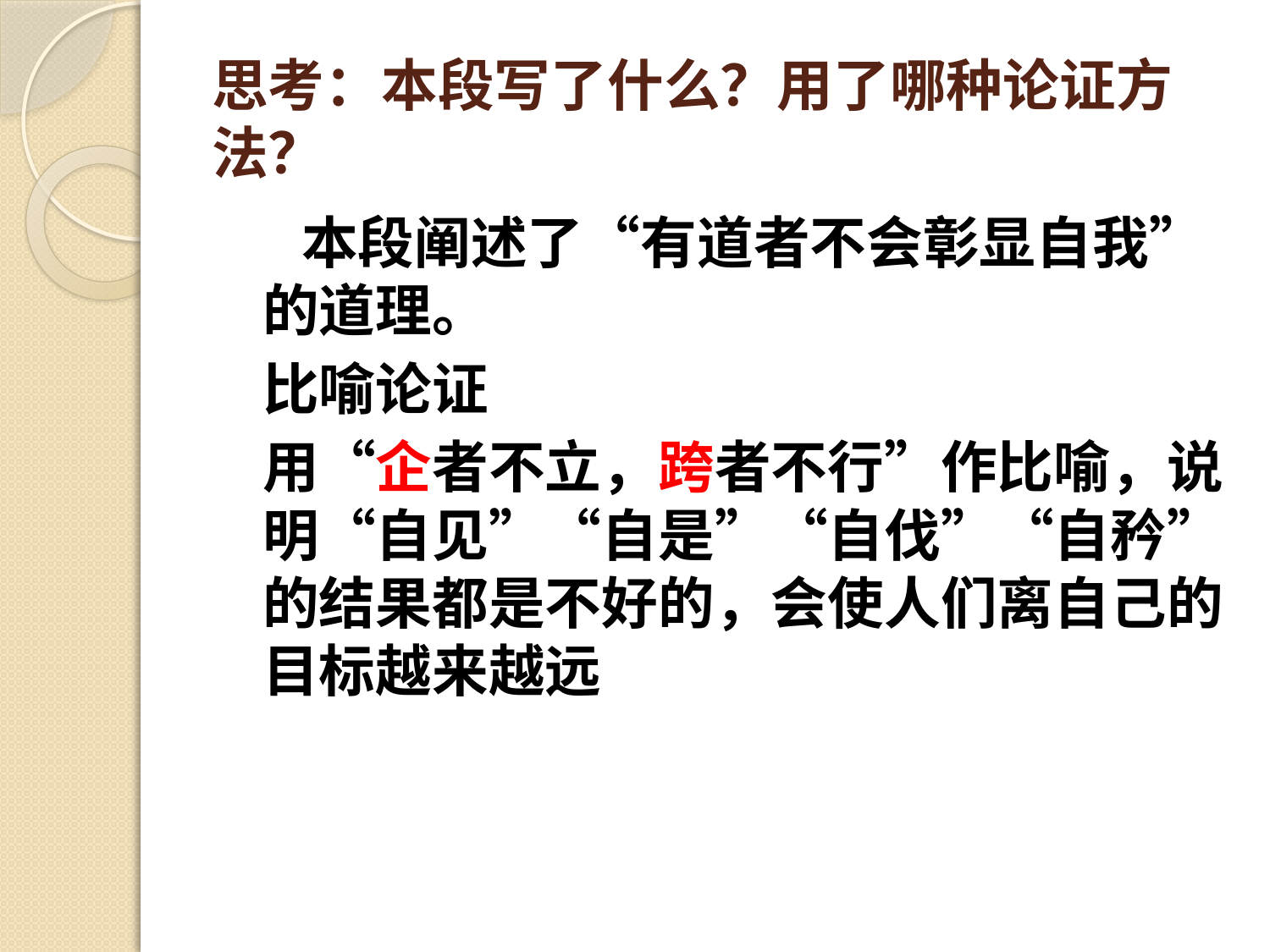

# 思考：本段写了什么？用了哪种论证方法？
     本段阐述了“有道者不会彰显自我”的道理。
  比喻论证
  用“企者不立，跨者不行”作比喻，说明“自见”“自是”“自伐”“自矜”的结果都是不好的，会使人们离自己的目标越来越远